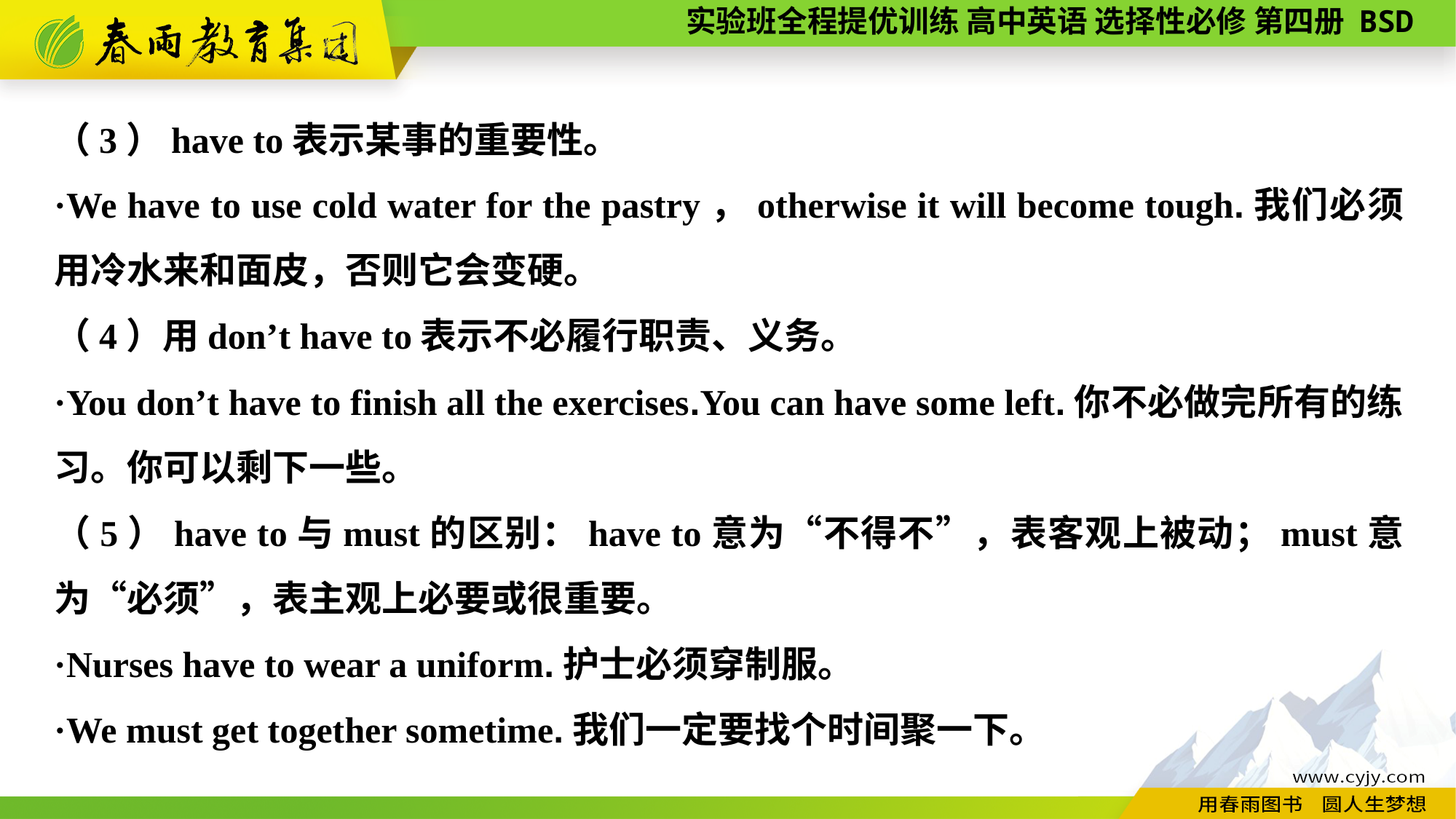

（3）have to表示某事的重要性。
·We have to use cold water for the pastry，otherwise it will become tough.我们必须用冷水来和面皮，否则它会变硬。
（4）用don’t have to表示不必履行职责、义务。
·You don’t have to finish all the exercises.You can have some left.你不必做完所有的练习。你可以剩下一些。
（5）have to与must的区别：have to意为“不得不”，表客观上被动；must意为“必须”，表主观上必要或很重要。
·Nurses have to wear a uniform.护士必须穿制服。
·We must get together sometime.我们一定要找个时间聚一下。